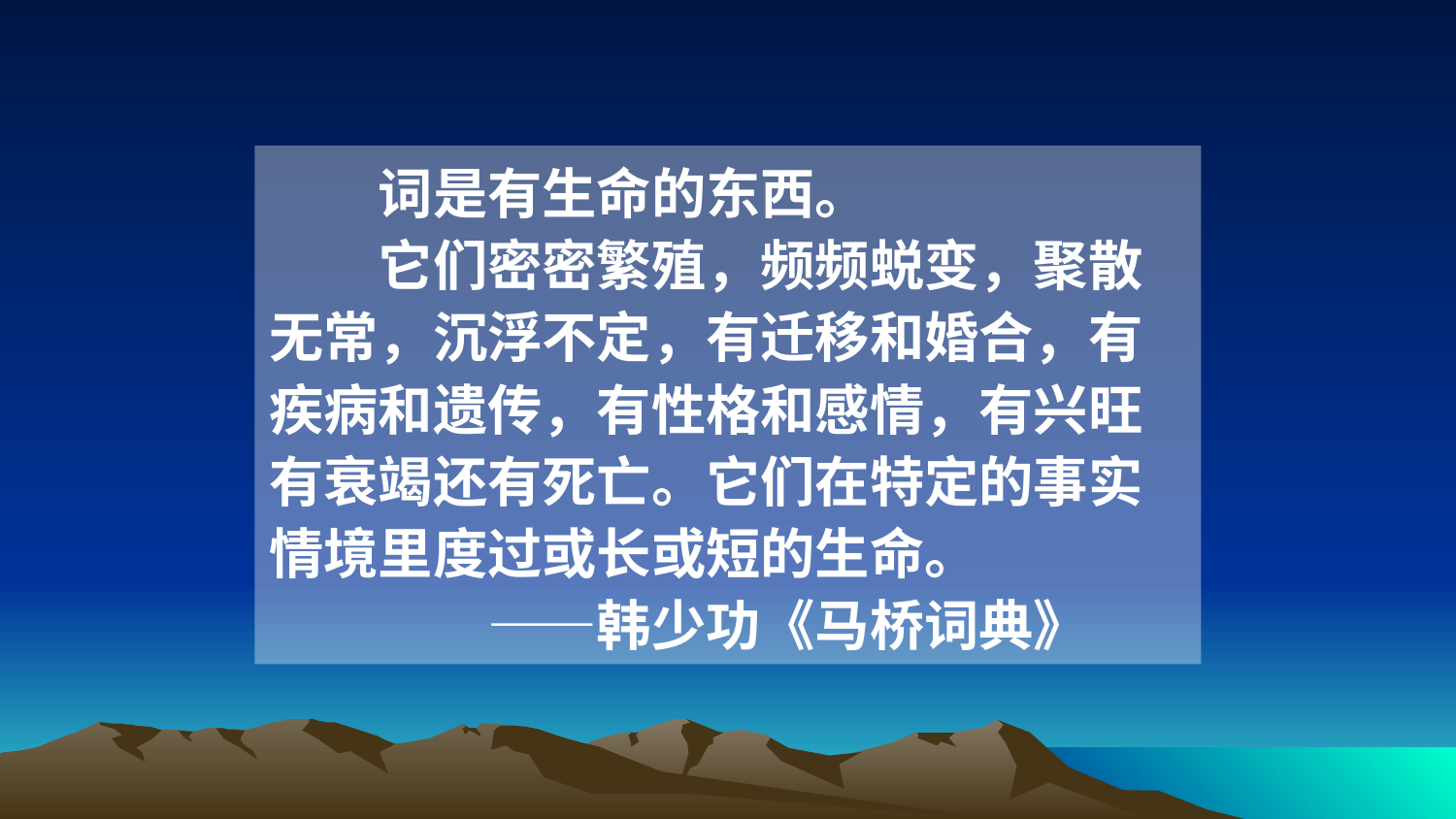

词是有生命的东西。
　　它们密密繁殖，频频蜕变，聚散无常，沉浮不定，有迁移和婚合，有疾病和遗传，有性格和感情，有兴旺有衰竭还有死亡。它们在特定的事实情境里度过或长或短的生命。
　　　　——韩少功《马桥词典》